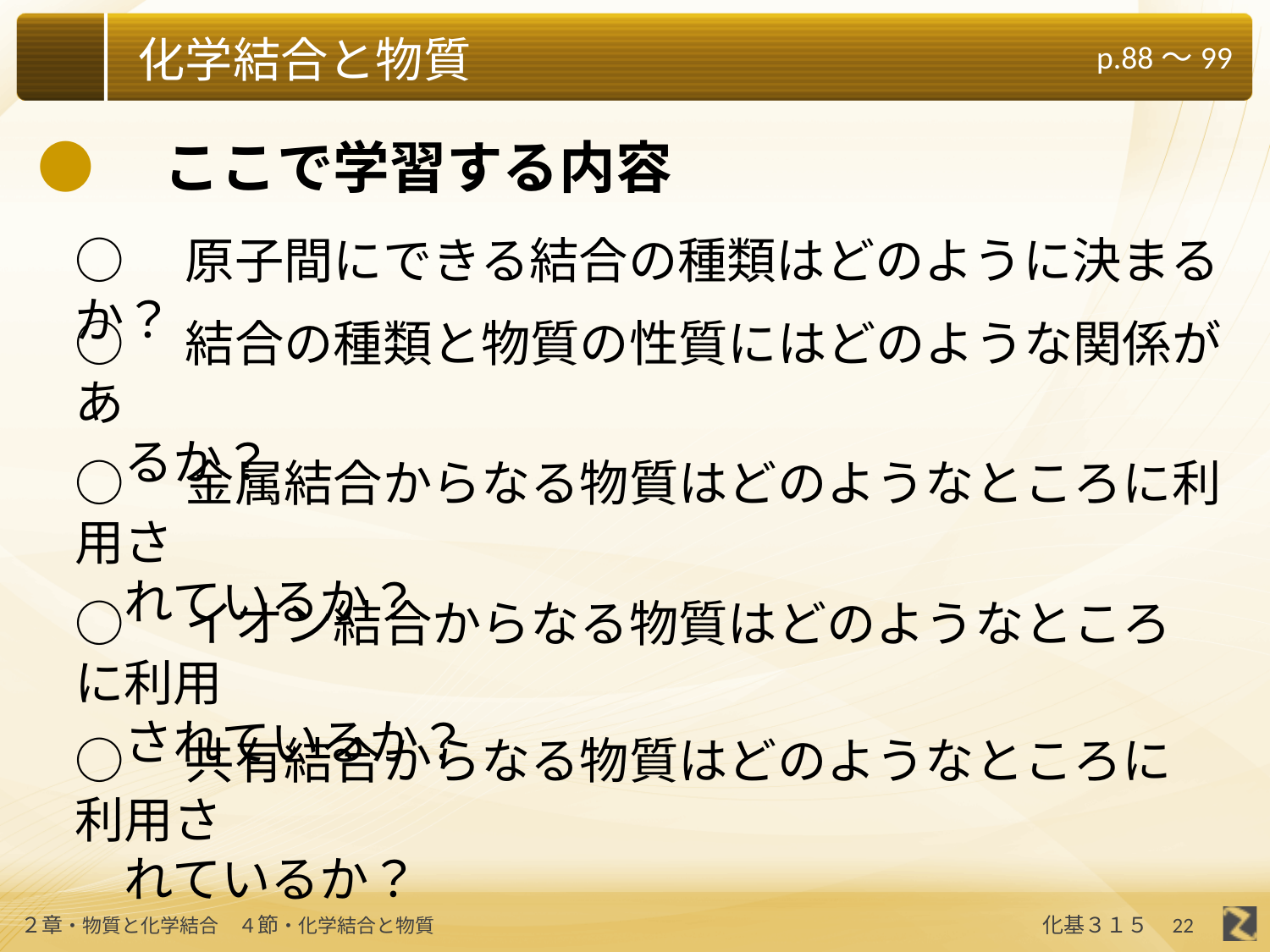

●　ここで学習する内容
○　原子間にできる結合の種類はどのように決まるか？
○　結合の種類と物質の性質にはどのような関係があ
　るか？
○　金属結合からなる物質はどのようなところに利用さ
　れているか？
○　イオン結合からなる物質はどのようなところに利用
　されているか？
○　共有結合からなる物質はどのようなところに利用さ
　れているか？
22